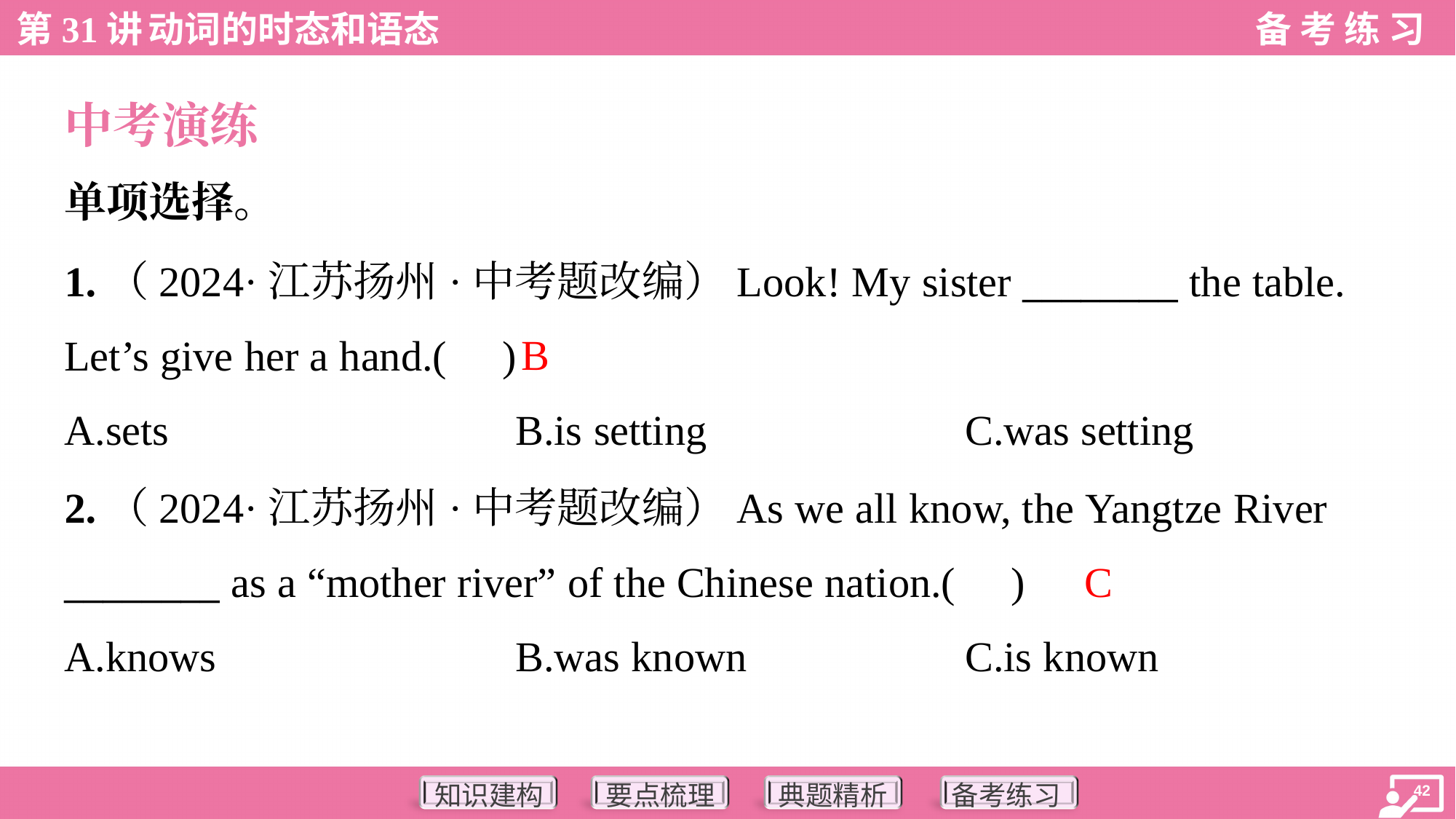

中考演练
单项选择。
1.（2024·江苏扬州·中考题改编）Look! My sister ________ the table.
Let’s give her a hand.(     )
B
A.sets	B.is setting	C.was setting
2.（2024·江苏扬州·中考题改编）As we all know, the Yangtze River
________ as a “mother river” of the Chinese nation.(     )
C
A.knows	B.was known	C.is known